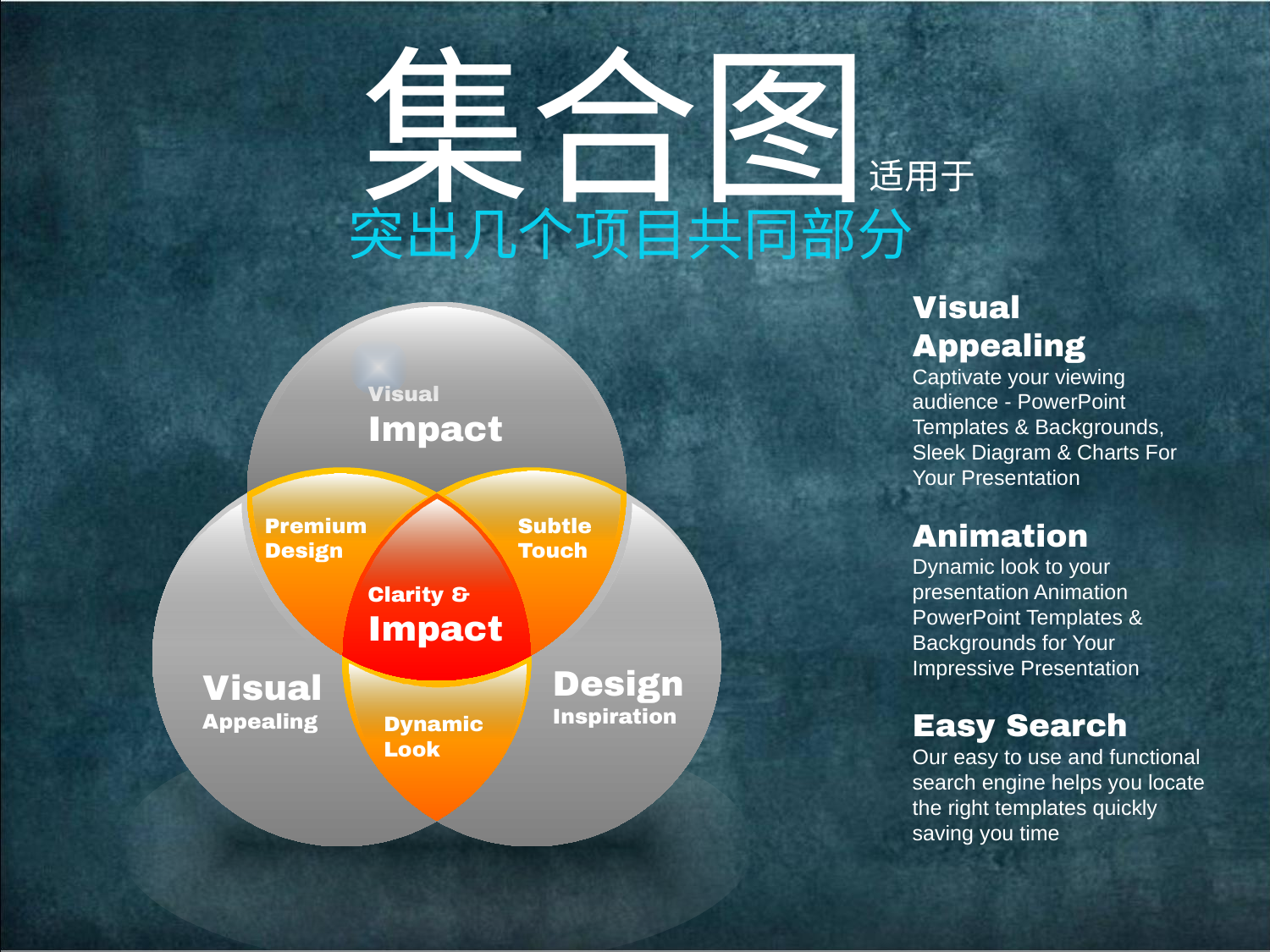

集合图适用于

突出几个项目共同部分
Visual
Appealing
Captivate your viewing audience - PowerPoint Templates & Backgrounds, Sleek Diagram & Charts For Your Presentation

Animation
Dynamic look to your presentation Animation PowerPoint Templates & Backgrounds for Your Impressive Presentation

Easy Search
Our easy to use and functional search engine helps you locate the right templates quickly saving you time

Visual
Impact

Premium
Design
Subtle
Touch
Clarity &
Impact
Design
Inspiration

Visual
Appealing

Dynamic
Look